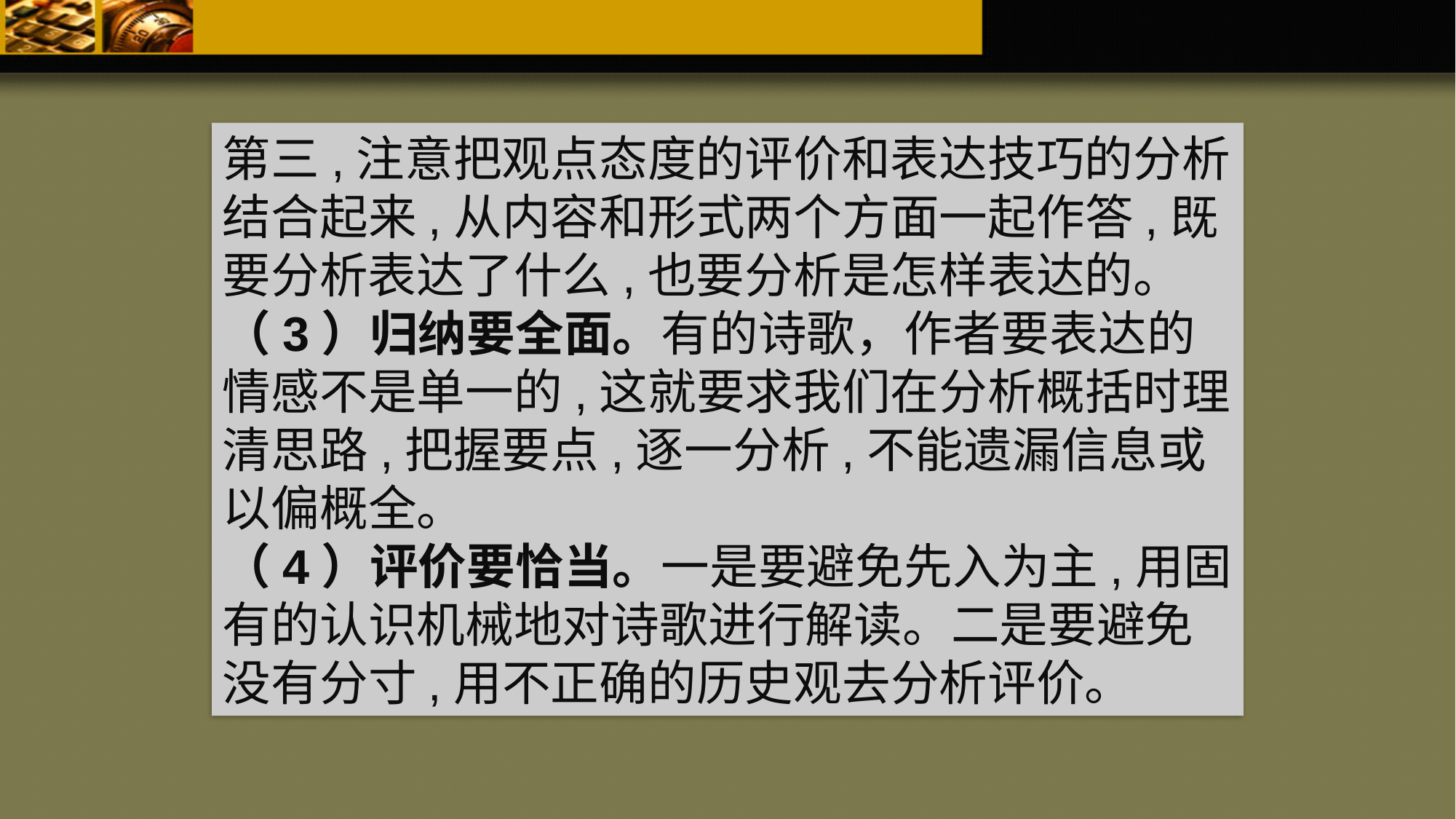

第三,注意把观点态度的评价和表达技巧的分析结合起来,从内容和形式两个方面一起作答,既要分析表达了什么,也要分析是怎样表达的。
（3）归纳要全面。有的诗歌，作者要表达的情感不是单一的,这就要求我们在分析概括时理清思路,把握要点,逐一分析,不能遗漏信息或以偏概全。
（4）评价要恰当。一是要避免先入为主,用固有的认识机械地对诗歌进行解读。二是要避免没有分寸,用不正确的历史观去分析评价。